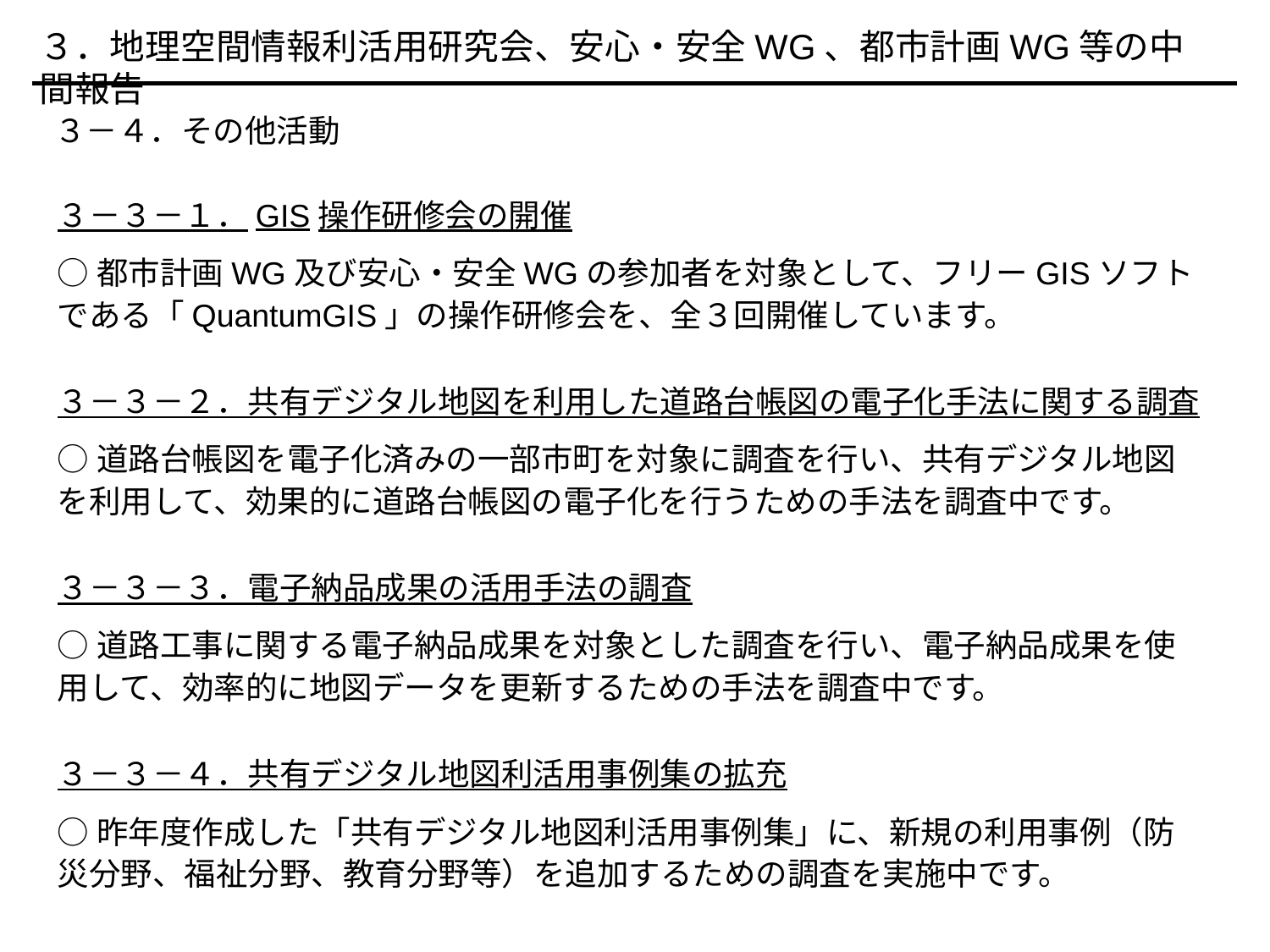

３．地理空間情報利活用研究会、安心・安全WG、都市計画WG等の中間報告
　３－４．その他活動
３－３－１．GIS操作研修会の開催
○都市計画WG及び安心・安全WGの参加者を対象として、フリーGISソフトである「QuantumGIS」の操作研修会を、全３回開催しています。

３－３－２．共有デジタル地図を利用した道路台帳図の電子化手法に関する調査
○道路台帳図を電子化済みの一部市町を対象に調査を行い、共有デジタル地図を利用して、効果的に道路台帳図の電子化を行うための手法を調査中です。

３－３－３．電子納品成果の活用手法の調査
○道路工事に関する電子納品成果を対象とした調査を行い、電子納品成果を使用して、効率的に地図データを更新するための手法を調査中です。

３－３－４．共有デジタル地図利活用事例集の拡充
○昨年度作成した「共有デジタル地図利活用事例集」に、新規の利用事例（防災分野、福祉分野、教育分野等）を追加するための調査を実施中です。
16